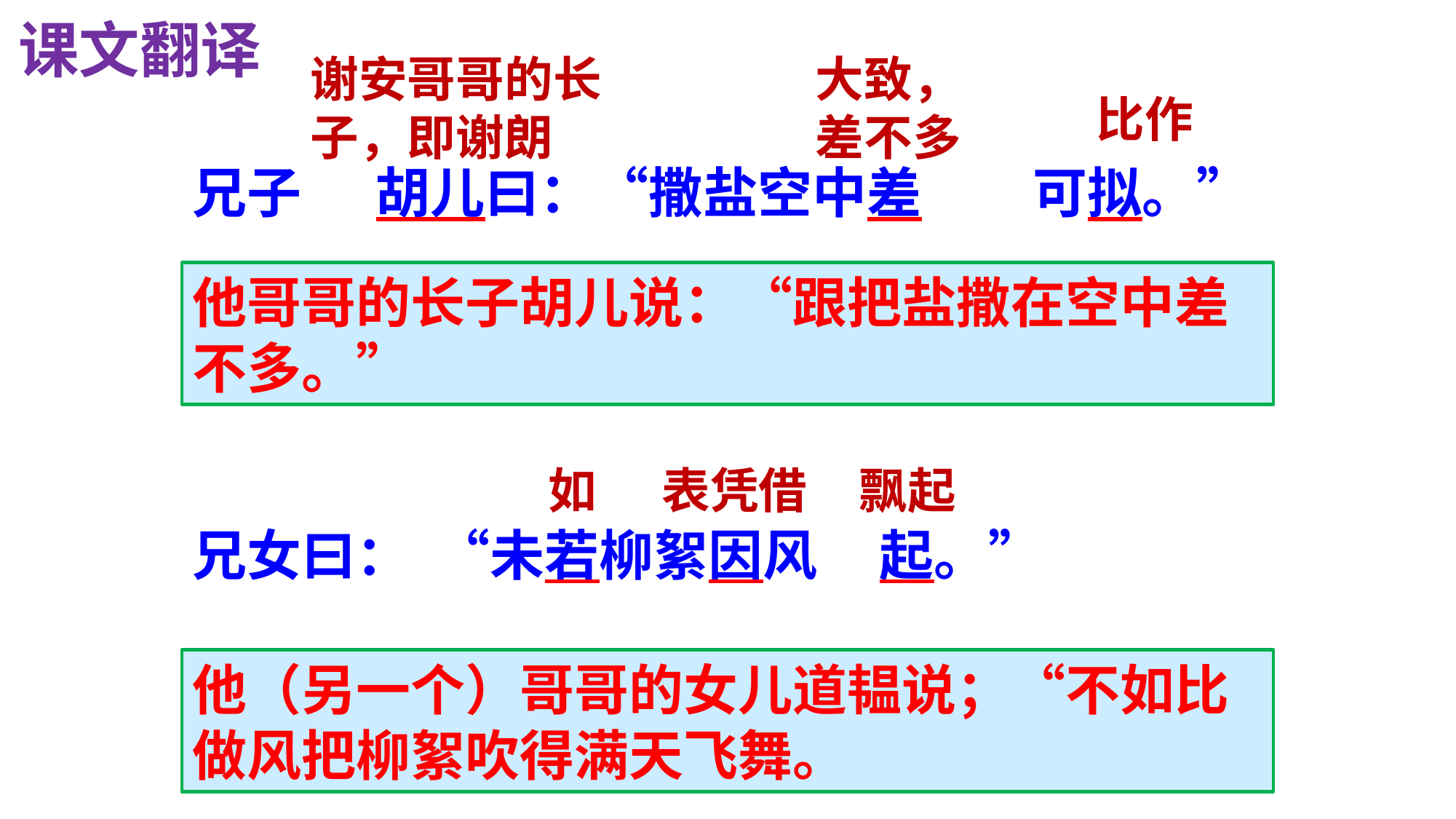

课文翻译
谢安哥哥的长子，即谢朗
大致，
差不多
比作
兄子      胡儿曰：“撒盐空中差         可拟。”
他哥哥的长子胡儿说：“跟把盐撒在空中差不多。”
如
表凭借
飘起
兄女曰：  “未若柳絮因风     起。”
他（另一个）哥哥的女儿道韫说；“不如比做风把柳絮吹得满天飞舞。